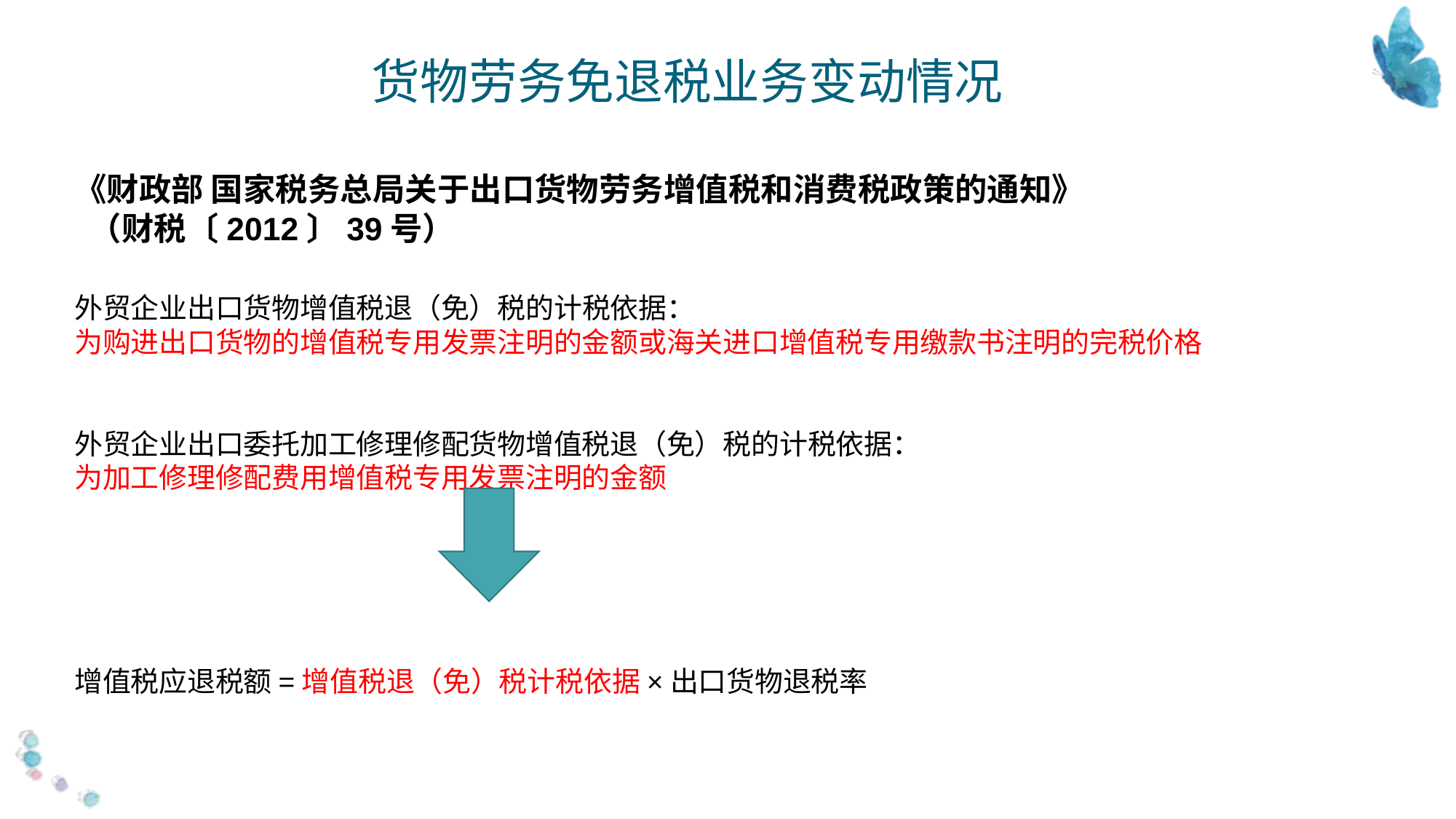

货物劳务免退税业务变动情况
《财政部 国家税务总局关于出口货物劳务增值税和消费税政策的通知》
 （财税〔2012〕39号）

外贸企业出口货物增值税退（免）税的计税依据：
为购进出口货物的增值税专用发票注明的金额或海关进口增值税专用缴款书注明的完税价格

外贸企业出口委托加工修理修配货物增值税退（免）税的计税依据：
为加工修理修配费用增值税专用发票注明的金额

增值税应退税额=增值税退（免）税计税依据×出口货物退税率